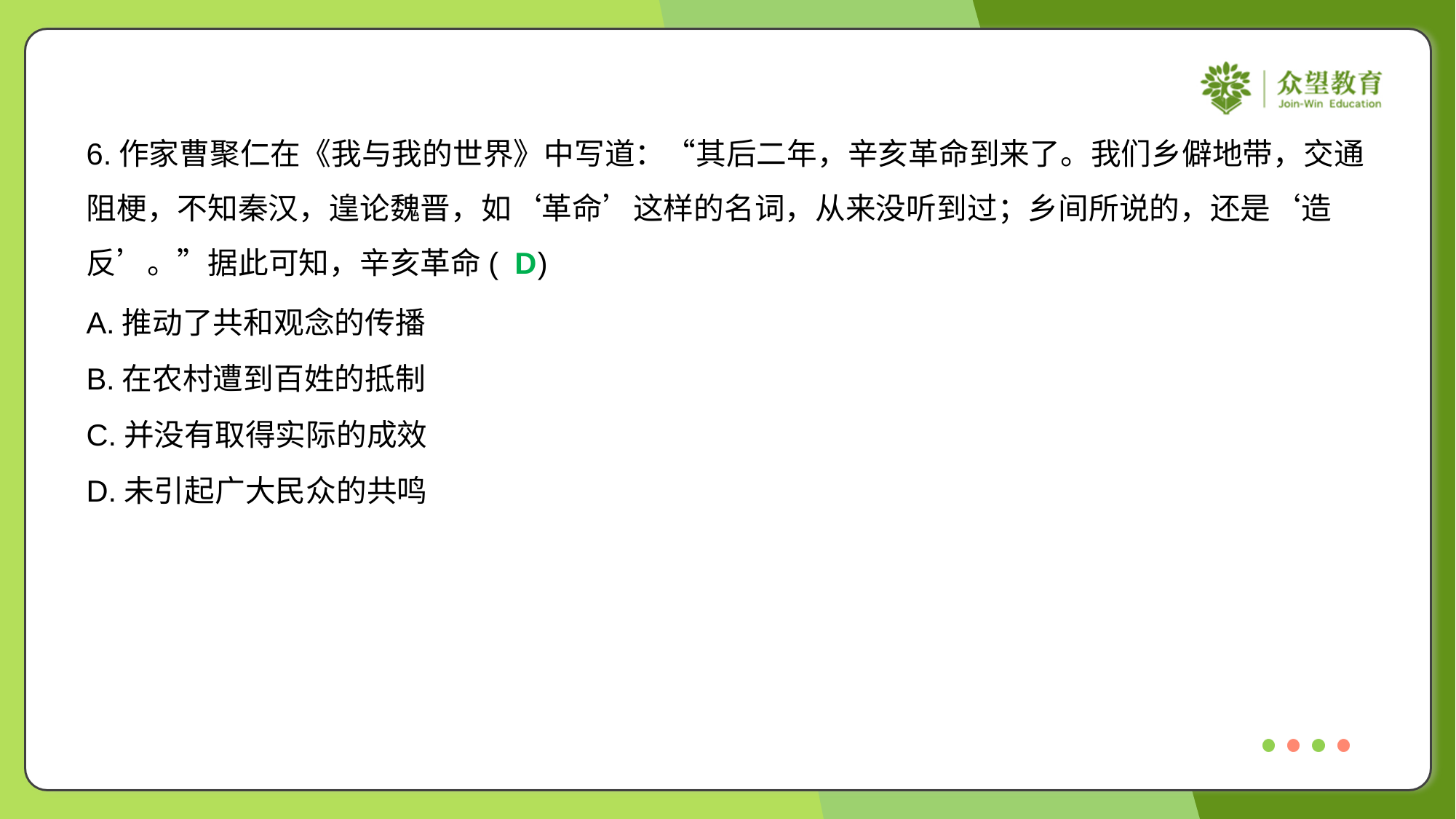

6.作家曹聚仁在《我与我的世界》中写道：“其后二年，辛亥革命到来了。我们乡僻地带，交通
阻梗，不知秦汉，遑论魏晋，如‘革命’这样的名词，从来没听到过；乡间所说的，还是‘造
反’。”据此可知，辛亥革命(     )
D
A.推动了共和观念的传播
B.在农村遭到百姓的抵制
C.并没有取得实际的成效
D.未引起广大民众的共鸣